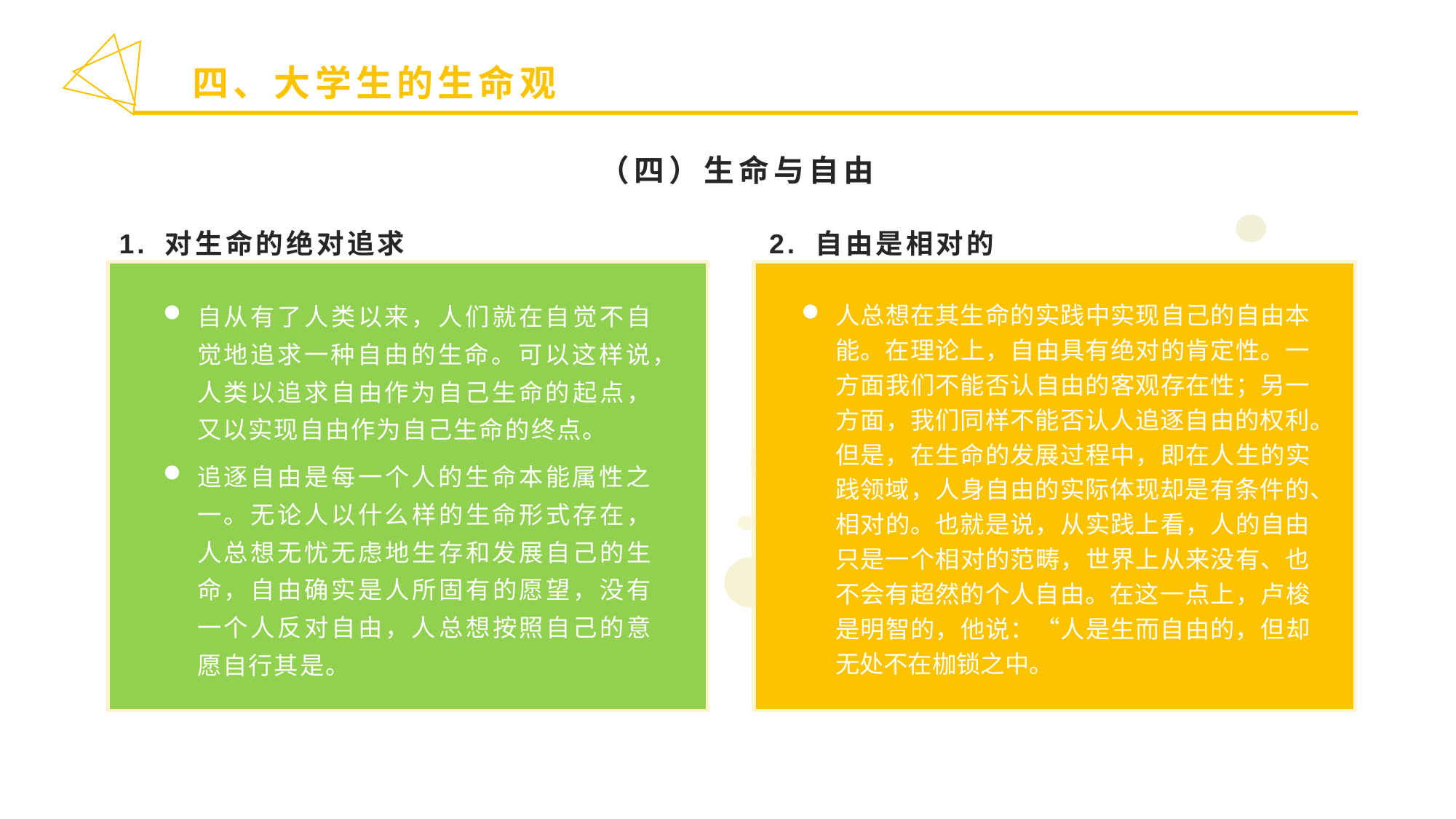

四、大学生的生命观
（四）生命与自由
1. 对生命的绝对追求
2. 自由是相对的

人总想在其生命的实践中实现自己的自由本能。在理论上，自由具有绝对的肯定性。一方面我们不能否认自由的客观存在性；另一方面，我们同样不能否认人追逐自由的权利。但是，在生命的发展过程中，即在人生的实践领域，人身自由的实际体现却是有条件的、相对的。也就是说，从实践上看，人的自由只是一个相对的范畴，世界上从来没有、也不会有超然的个人自由。在这一点上，卢梭是明智的，他说：“人是生而自由的，但却无处不在枷锁之中。
自从有了人类以来，人们就在自觉不自觉地追求一种自由的生命。可以这样说，人类以追求自由作为自己生命的起点，又以实现自由作为自己生命的终点。
追逐自由是每一个人的生命本能属性之一。无论人以什么样的生命形式存在，人总想无忧无虑地生存和发展自己的生命，自由确实是人所固有的愿望，没有一个人反对自由，人总想按照自己的意愿自行其是。